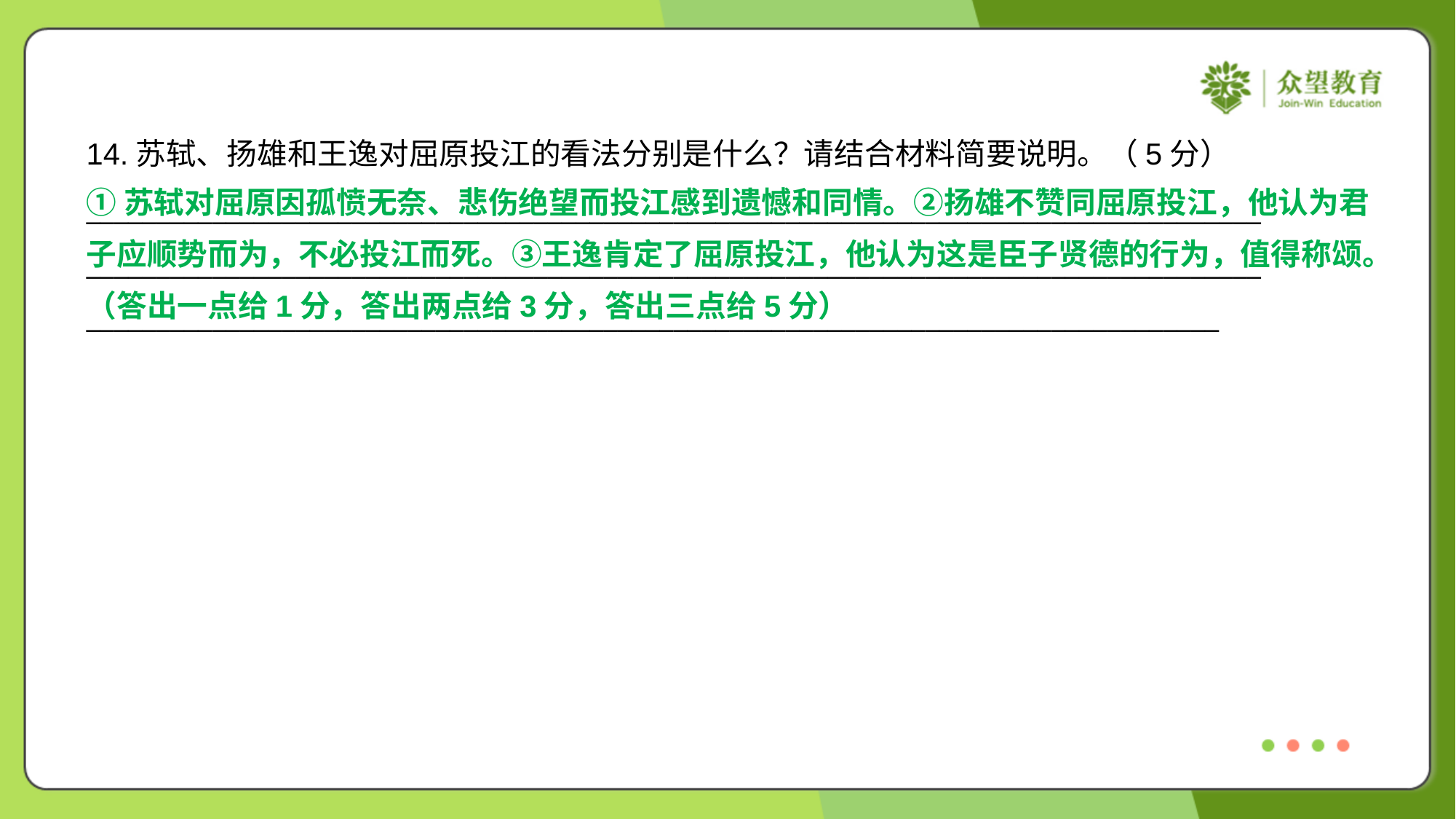

14.苏轼、扬雄和王逸对屈原投江的看法分别是什么？请结合材料简要说明。（5分）
①苏轼对屈原因孤愤无奈、悲伤绝望而投江感到遗憾和同情。②扬雄不赞同屈原投江，他认为君
子应顺势而为，不必投江而死。③王逸肯定了屈原投江，他认为这是臣子贤德的行为，值得称颂。
（答出一点给1分，答出两点给3分，答出三点给5分）
____________________________________________________________________________________
____________________________________________________________________________________
_________________________________________________________________________________